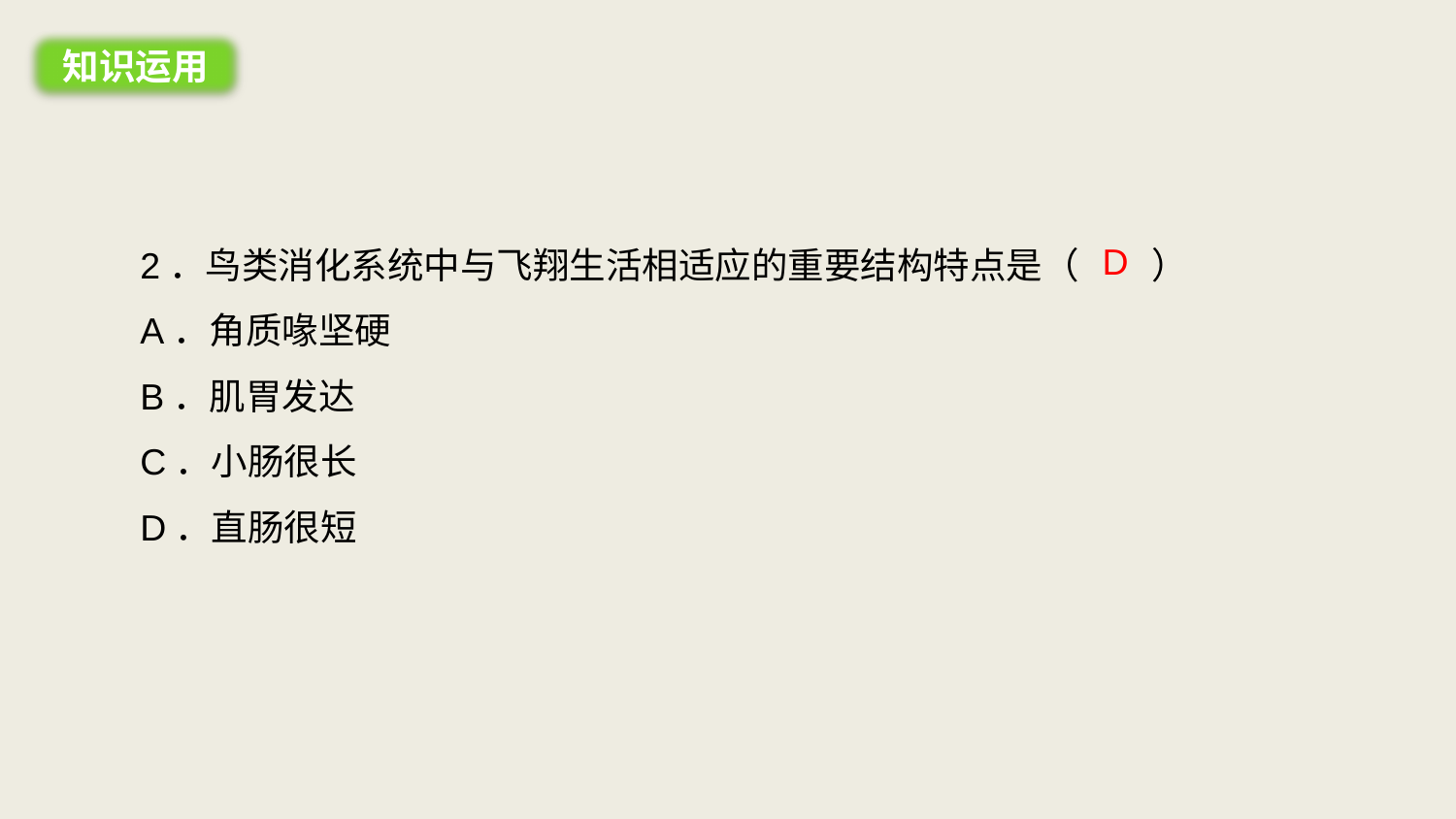

知识运用
2．鸟类消化系统中与飞翔生活相适应的重要结构特点是（　　）
A．角质喙坚硬
B．肌胃发达
C．小肠很长
D．直肠很短
D